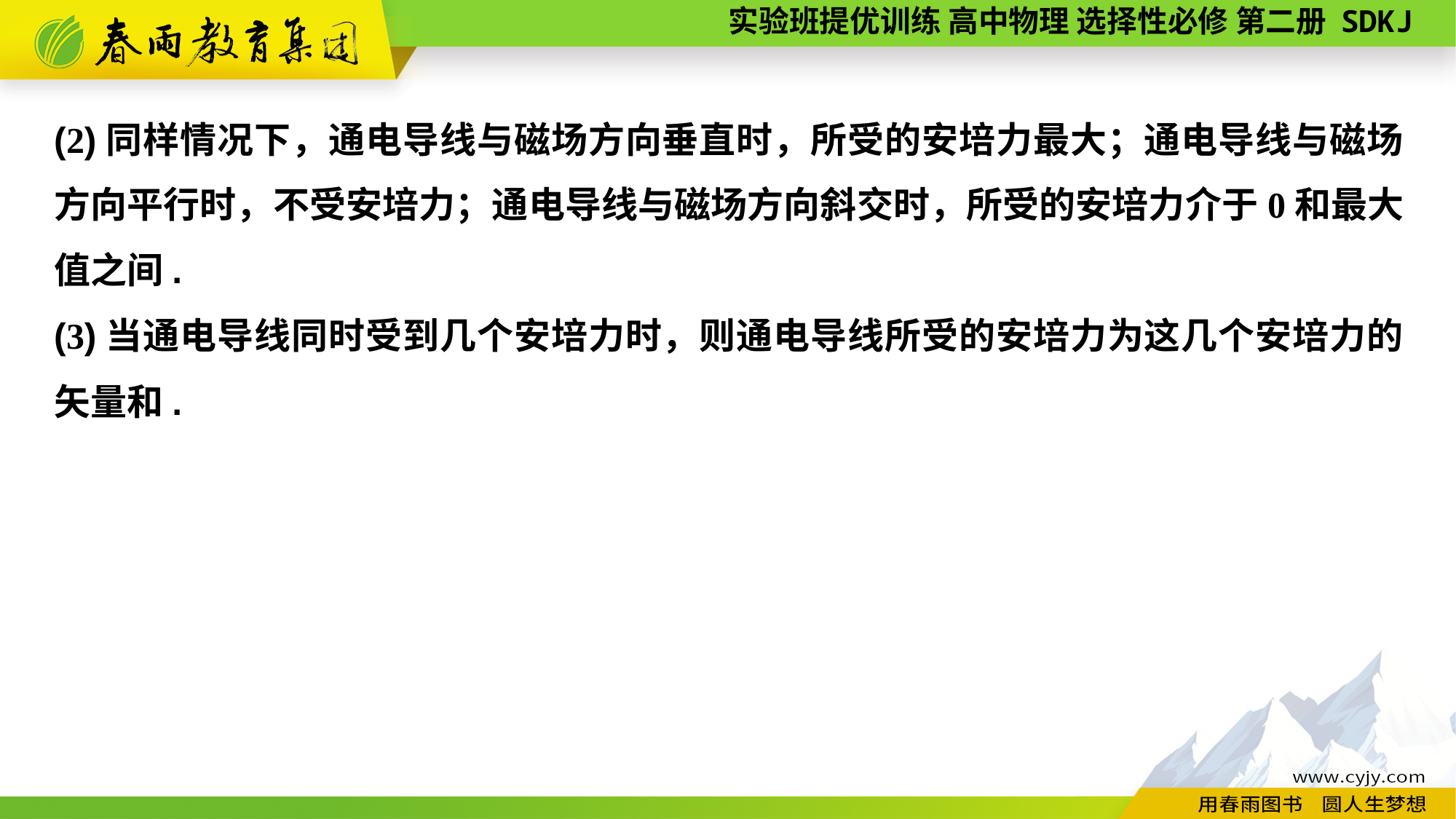

(2)同样情况下，通电导线与磁场方向垂直时，所受的安培力最大；通电导线与磁场方向平行时，不受安培力；通电导线与磁场方向斜交时，所受的安培力介于0和最大值之间.
(3)当通电导线同时受到几个安培力时，则通电导线所受的安培力为这几个安培力的矢量和.